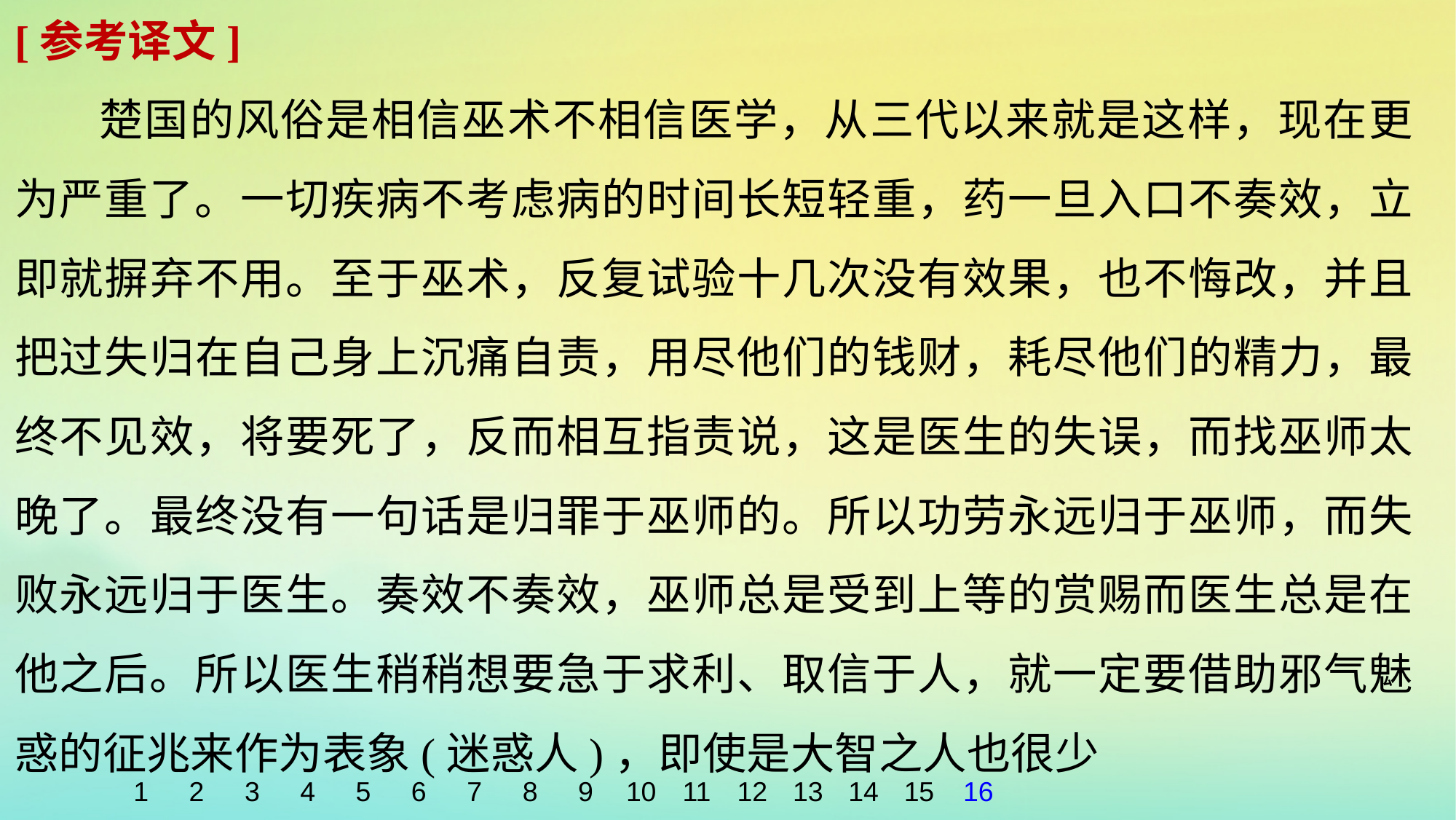

[参考译文]
楚国的风俗是相信巫术不相信医学，从三代以来就是这样，现在更为严重了。一切疾病不考虑病的时间长短轻重，药一旦入口不奏效，立即就摒弃不用。至于巫术，反复试验十几次没有效果，也不悔改，并且把过失归在自己身上沉痛自责，用尽他们的钱财，耗尽他们的精力，最终不见效，将要死了，反而相互指责说，这是医生的失误，而找巫师太晚了。最终没有一句话是归罪于巫师的。所以功劳永远归于巫师，而失败永远归于医生。奏效不奏效，巫师总是受到上等的赏赐而医生总是在他之后。所以医生稍稍想要急于求利、取信于人，就一定要借助邪气魅惑的征兆来作为表象(迷惑人)，即使是大智之人也很少
1
2
3
4
5
6
7
8
9
10
11
12
13
14
15
16